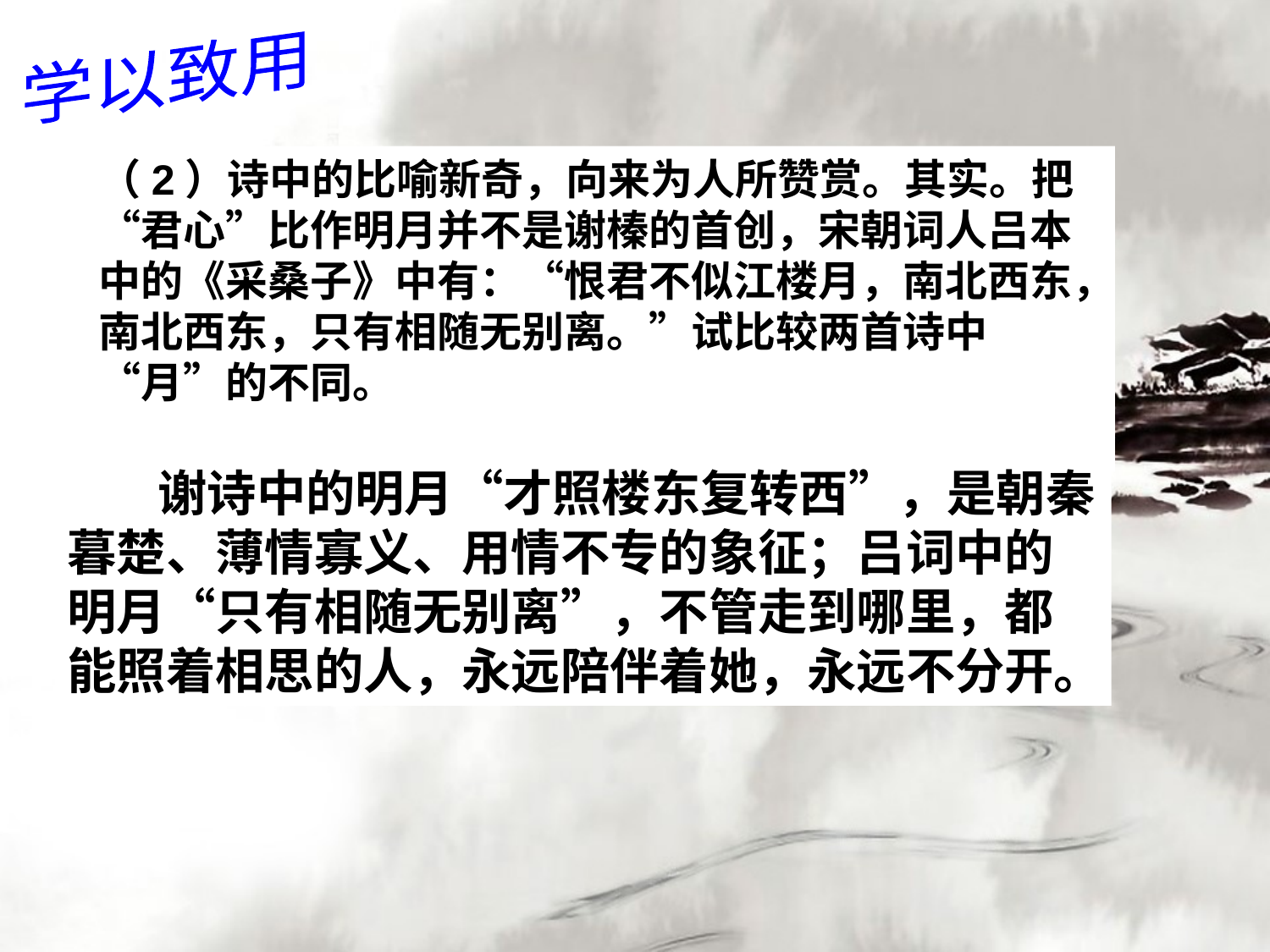

学以致用
（2）诗中的比喻新奇，向来为人所赞赏。其实。把“君心”比作明月并不是谢榛的首创，宋朝词人吕本中的《采桑子》中有：“恨君不似江楼月，南北西东，南北西东，只有相随无别离。”试比较两首诗中“月”的不同。

       谢诗中的明月“才照楼东复转西”，是朝秦暮楚、薄情寡义、用情不专的象征；吕词中的明月“只有相随无别离”，不管走到哪里，都能照着相思的人，永远陪伴着她，永远不分开。